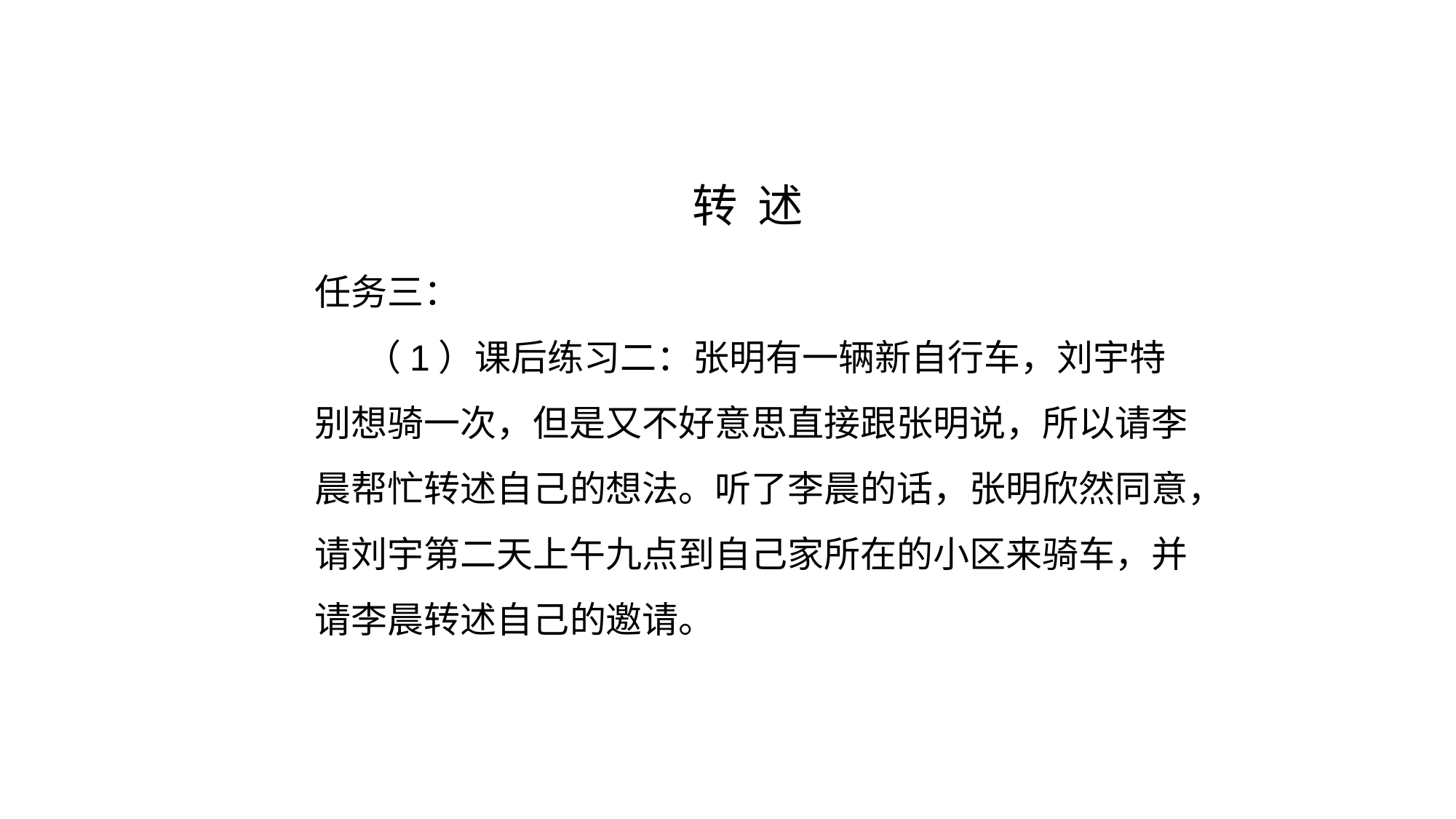

# 转  述
任务三：
     （1）课后练习二：张明有一辆新自行车，刘宇特别想骑一次，但是又不好意思直接跟张明说，所以请李晨帮忙转述自己的想法。听了李晨的话，张明欣然同意，请刘宇第二天上午九点到自己家所在的小区来骑车，并请李晨转述自己的邀请。